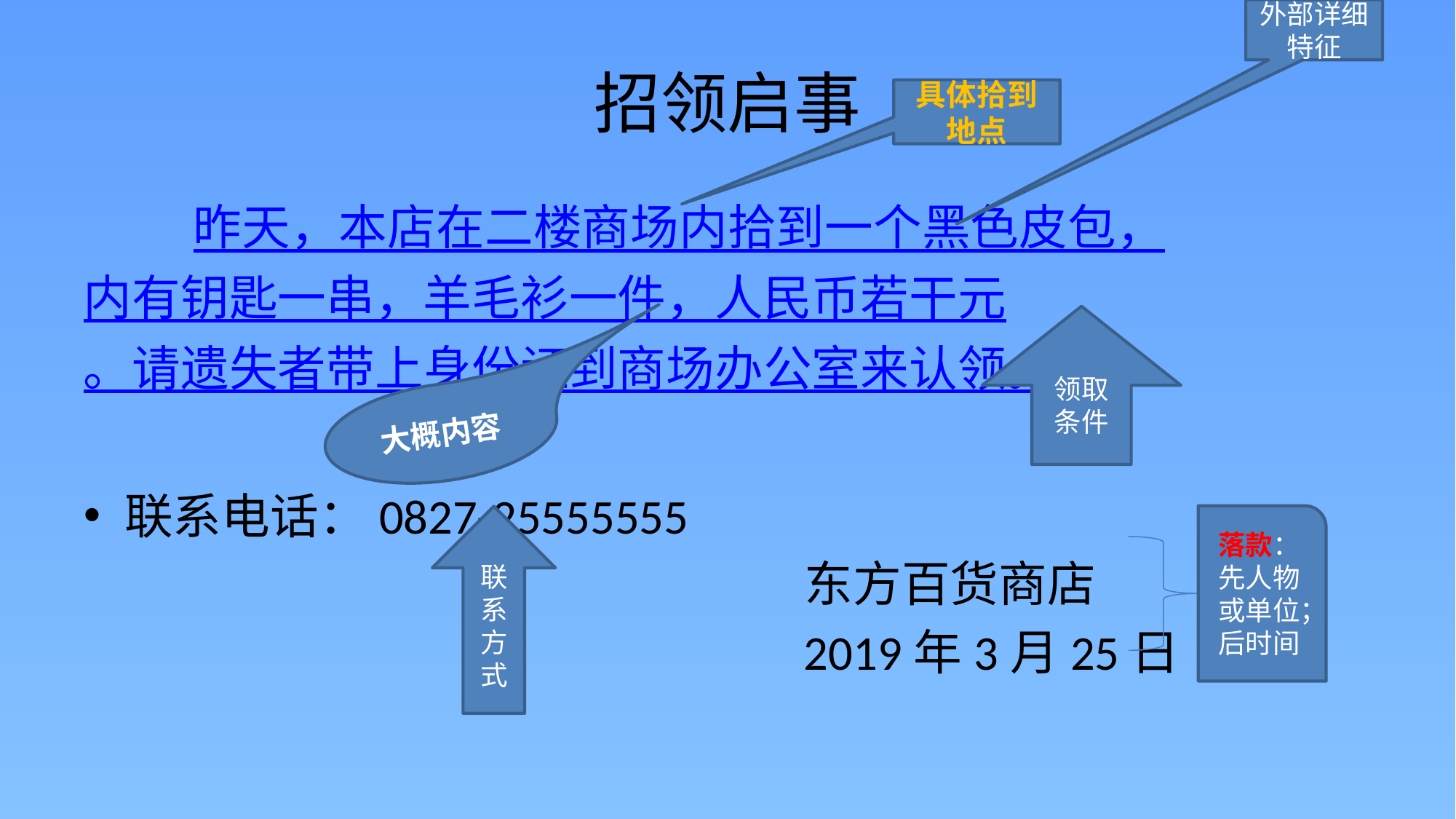

外部详细特征
# 招领启事
具体拾到地点
         昨天，本店在二楼商场内拾到一个黑色皮包，内有钥匙一串，羊毛衫一件，人民币若干元。请遗失者带上身份证到商场办公室来认领。

联系电话：0827-25555555
                                                                 东方百货商店
                                                                  2019年3月25日
领取条件
大概内容
落款：先人物或单位；后时间
联系方式